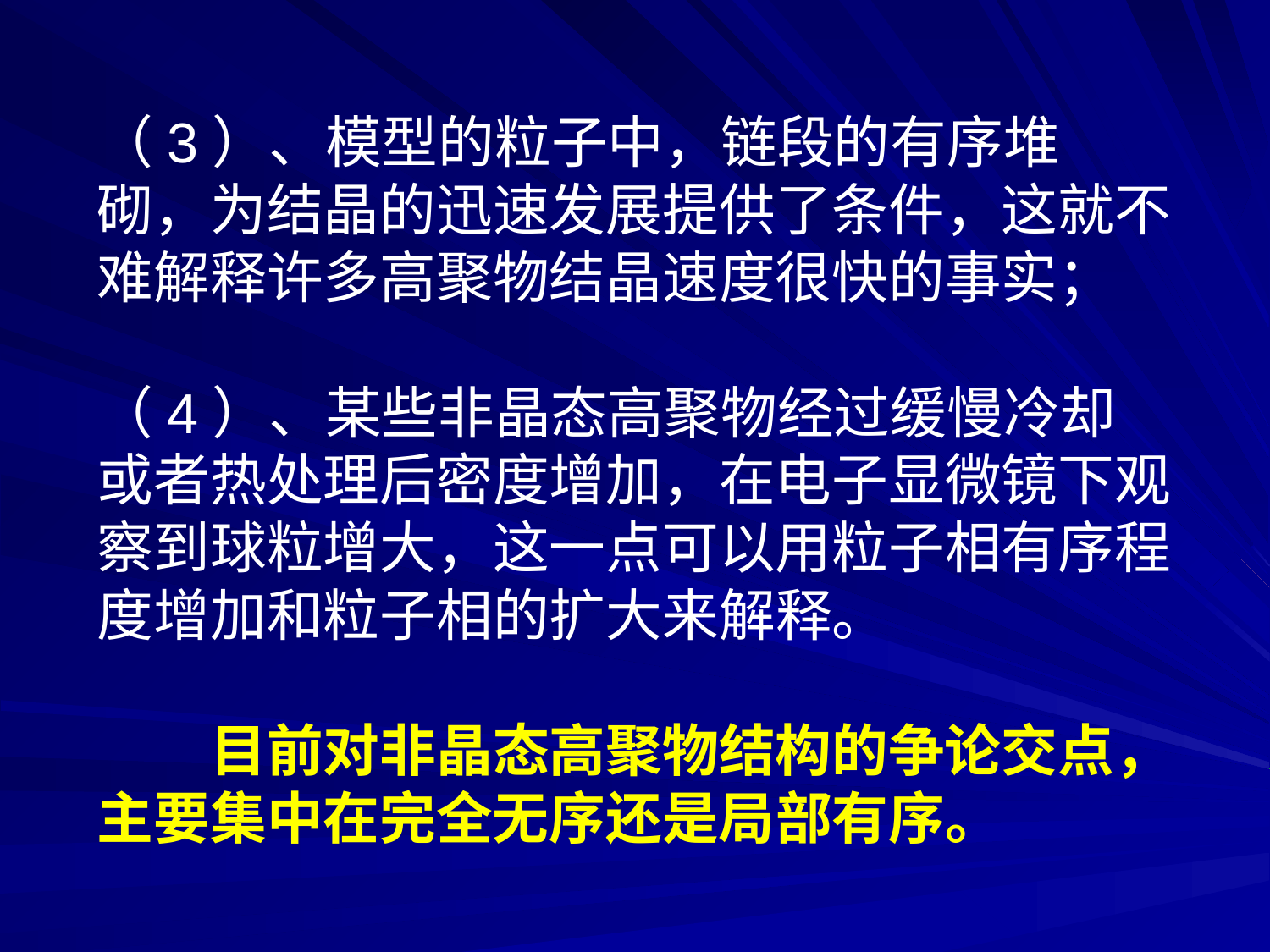

（3）、模型的粒子中，链段的有序堆砌，为结晶的迅速发展提供了条件，这就不难解释许多高聚物结晶速度很快的事实；

（4）、某些非晶态高聚物经过缓慢冷却或者热处理后密度增加，在电子显微镜下观察到球粒增大，这一点可以用粒子相有序程度增加和粒子相的扩大来解释。

　　目前对非晶态高聚物结构的争论交点，主要集中在完全无序还是局部有序。